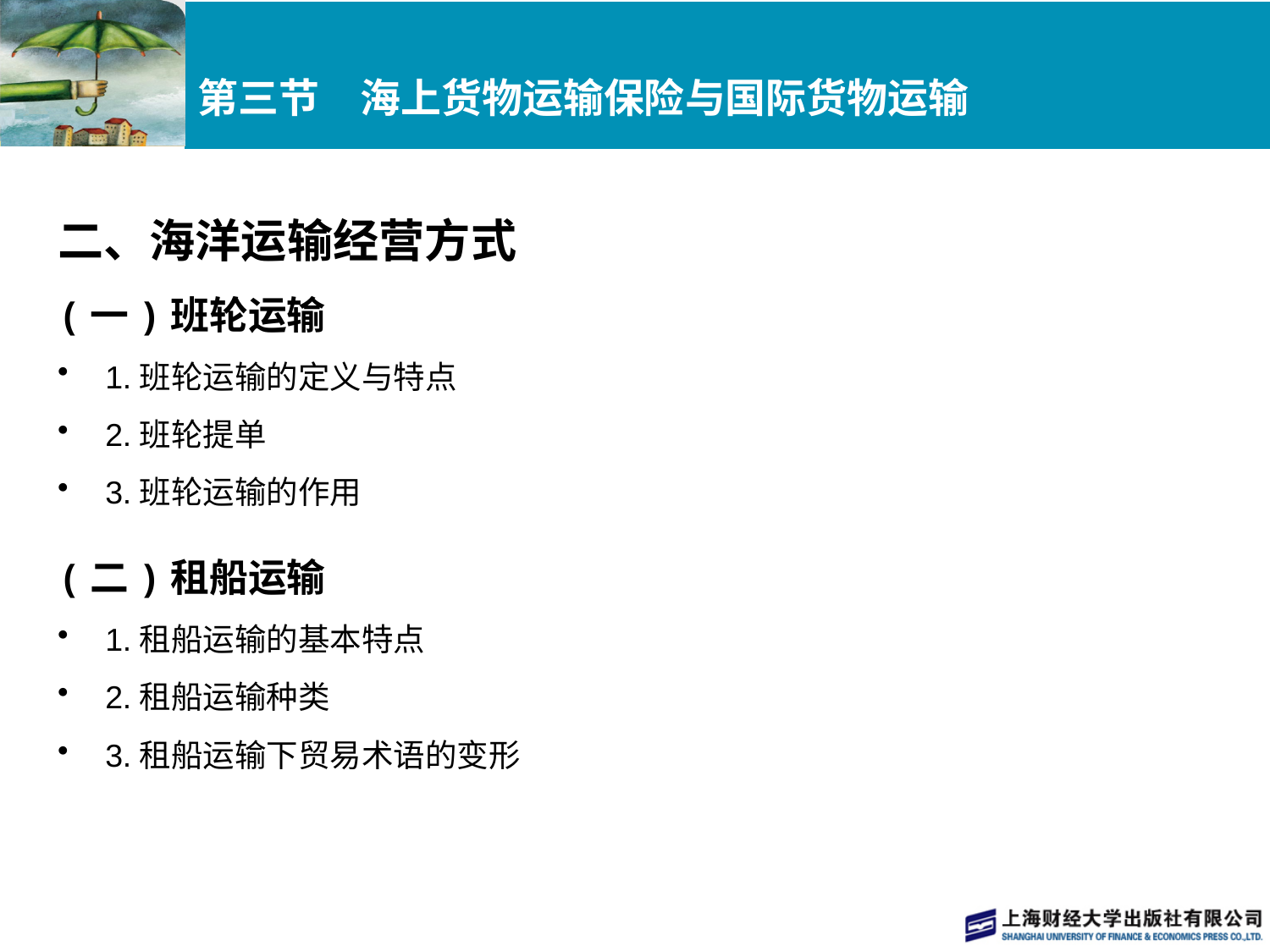

# 第三节　海上货物运输保险与国际货物运输
二、海洋运输经营方式
(一)班轮运输
1.班轮运输的定义与特点
2.班轮提单
3.班轮运输的作用

(二)租船运输
1.租船运输的基本特点
2.租船运输种类
3.租船运输下贸易术语的变形